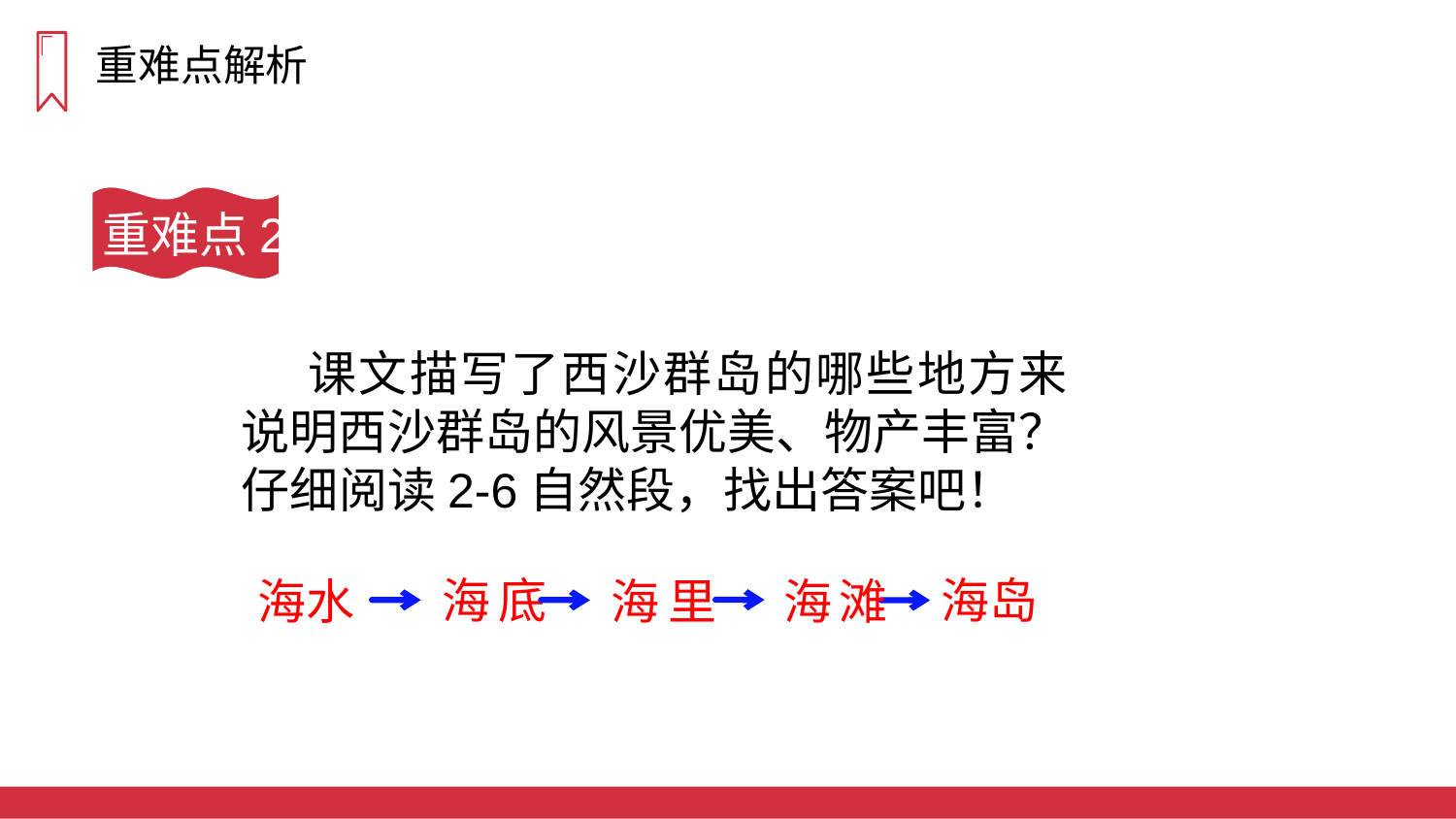

重难点解析
重难点2
    课文描写了西沙群岛的哪些地方来说明西沙群岛的风景优美、物产丰富？仔细阅读2-6自然段，找出答案吧！
海岛
海底
海水
海里
海滩